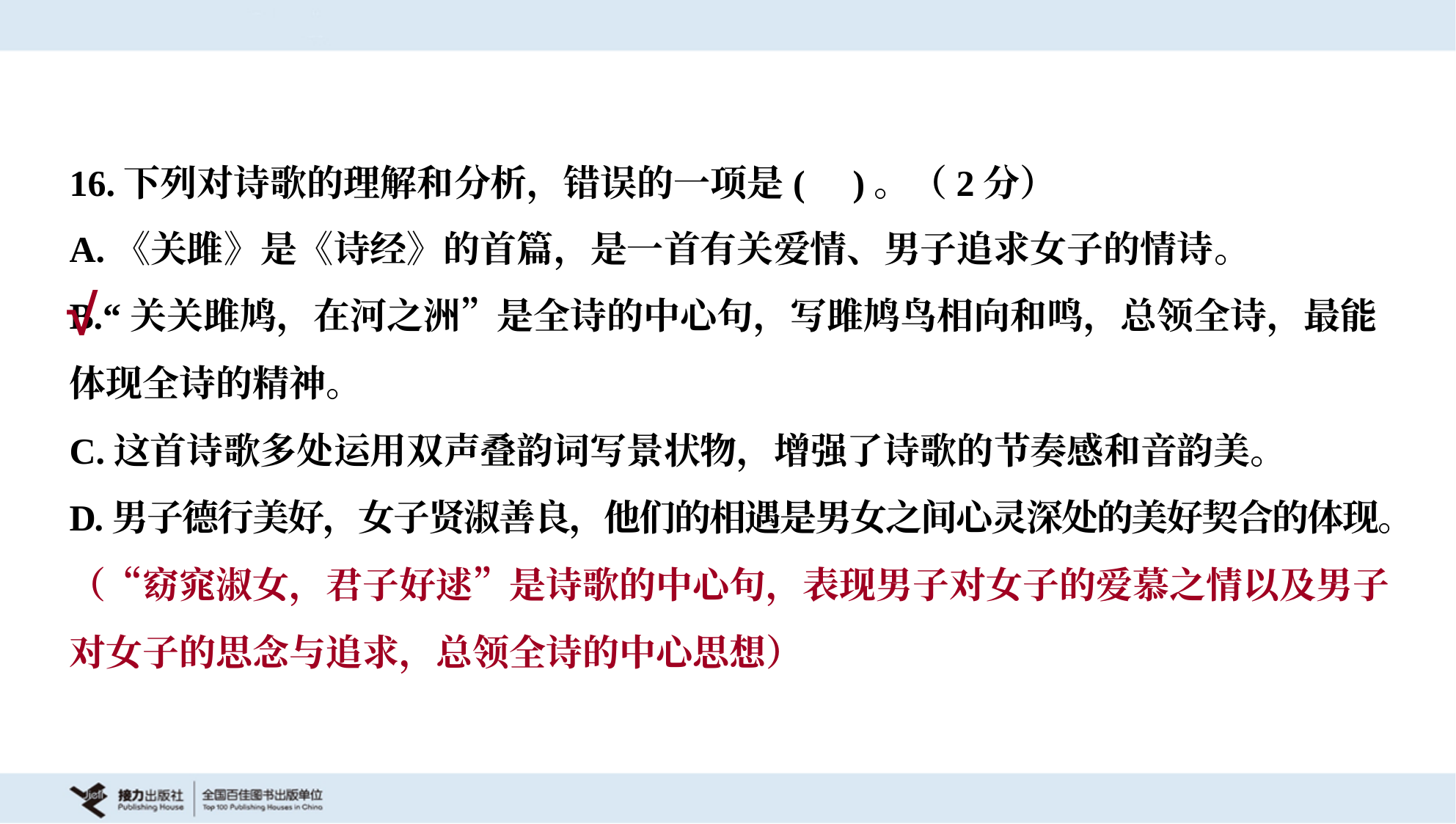

16.下列对诗歌的理解和分析，错误的一项是(     )。（2分）
A.《关雎》是《诗经》的首篇，是一首有关爱情、男子追求女子的情诗。
B.“关关雎鸠，在河之洲”是全诗的中心句，写雎鸠鸟相向和鸣，总领全诗，最能
体现全诗的精神。
C.这首诗歌多处运用双声叠韵词写景状物，增强了诗歌的节奏感和音韵美。
D.男子德行美好，女子贤淑善良，他们的相遇是男女之间心灵深处的美好契合的体现。
√
（“窈窕淑女，君子好逑”是诗歌的中心句，表现男子对女子的爱慕之情以及男子
对女子的思念与追求，总领全诗的中心思想）